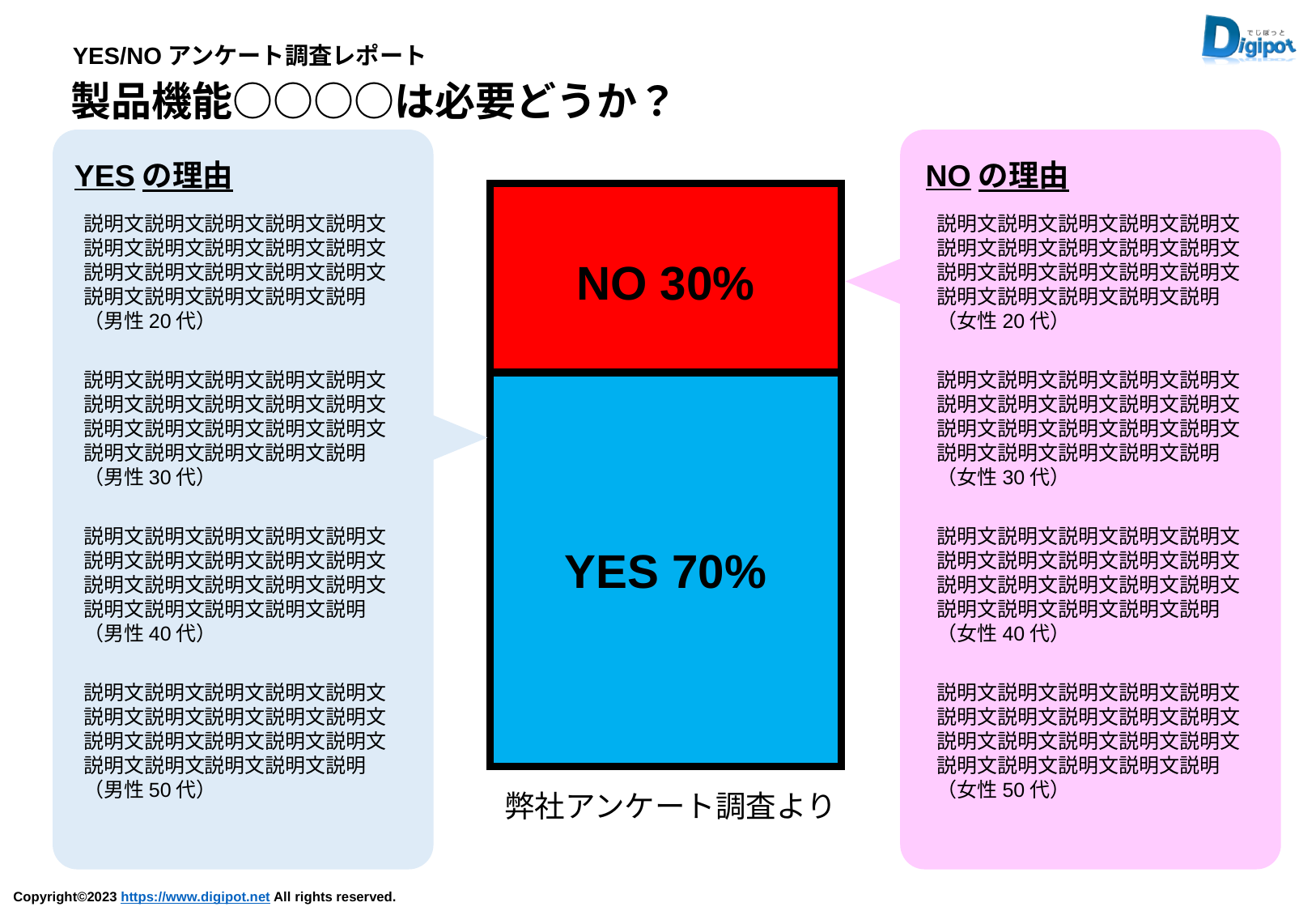

YES/NOアンケート調査レポート
製品機能○○○○は必要どうか？

YESの理由
NOの理由

説明文説明文説明文説明文説明文説明文説明文説明文説明文説明文説明文説明文説明文説明文説明文説明文説明文説明文説明文説明（男性20代）
説明文説明文説明文説明文説明文説明文説明文説明文説明文説明文説明文説明文説明文説明文説明文説明文説明文説明文説明文説明（女性20代）
NO 30%

説明文説明文説明文説明文説明文説明文説明文説明文説明文説明文説明文説明文説明文説明文説明文説明文説明文説明文説明文説明（男性30代）
説明文説明文説明文説明文説明文説明文説明文説明文説明文説明文説明文説明文説明文説明文説明文説明文説明文説明文説明文説明（女性30代）

説明文説明文説明文説明文説明文説明文説明文説明文説明文説明文説明文説明文説明文説明文説明文説明文説明文説明文説明文説明（男性40代）
説明文説明文説明文説明文説明文説明文説明文説明文説明文説明文説明文説明文説明文説明文説明文説明文説明文説明文説明文説明（女性40代）
YES 70%
説明文説明文説明文説明文説明文説明文説明文説明文説明文説明文説明文説明文説明文説明文説明文説明文説明文説明文説明文説明（男性50代）
説明文説明文説明文説明文説明文説明文説明文説明文説明文説明文説明文説明文説明文説明文説明文説明文説明文説明文説明文説明（女性50代）
弊社アンケート調査より